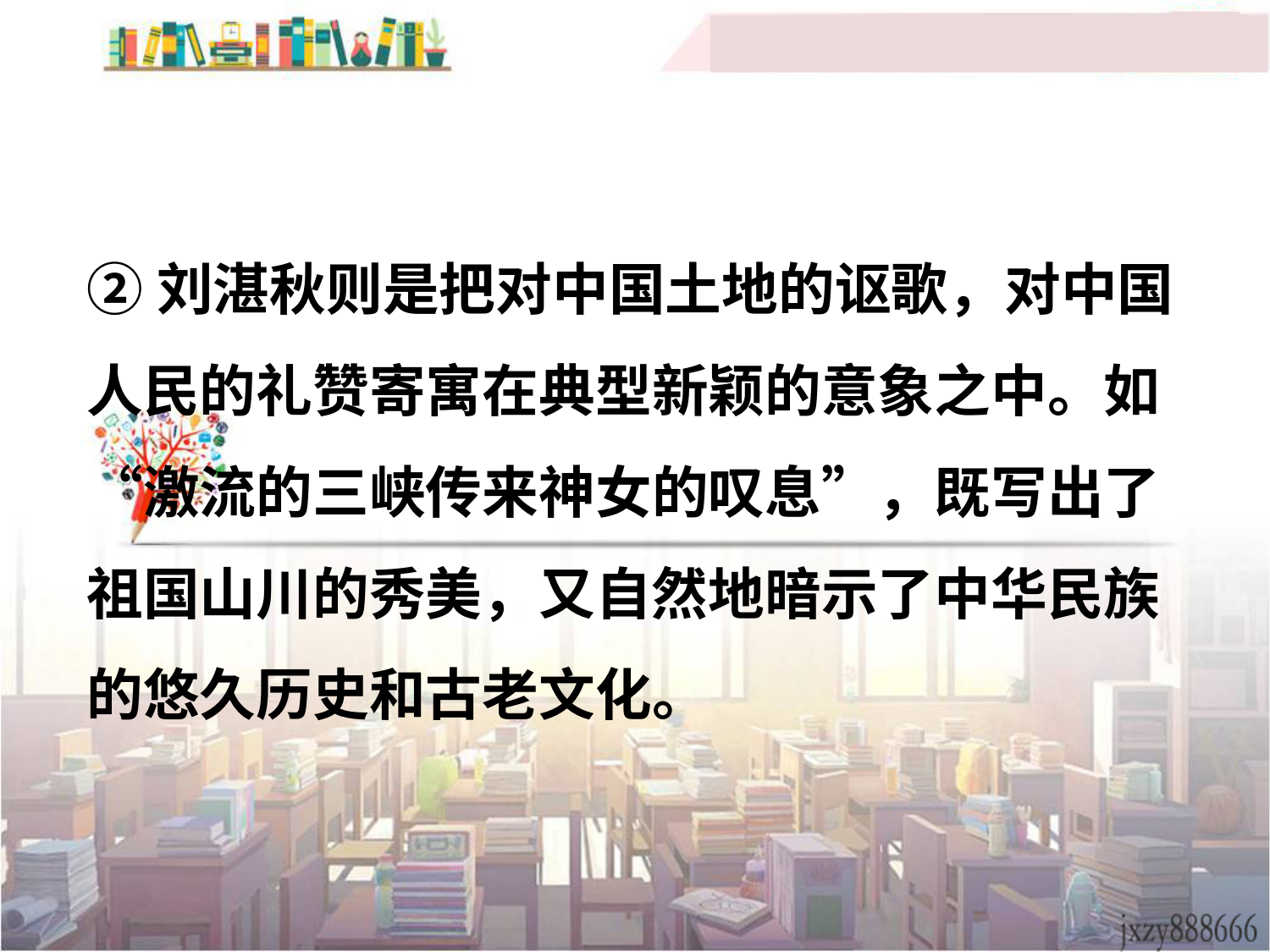

②刘湛秋则是把对中国土地的讴歌，对中国人民的礼赞寄寓在典型新颖的意象之中。如“激流的三峡传来神女的叹息”，既写出了祖国山川的秀美，又自然地暗示了中华民族的悠久历史和古老文化。